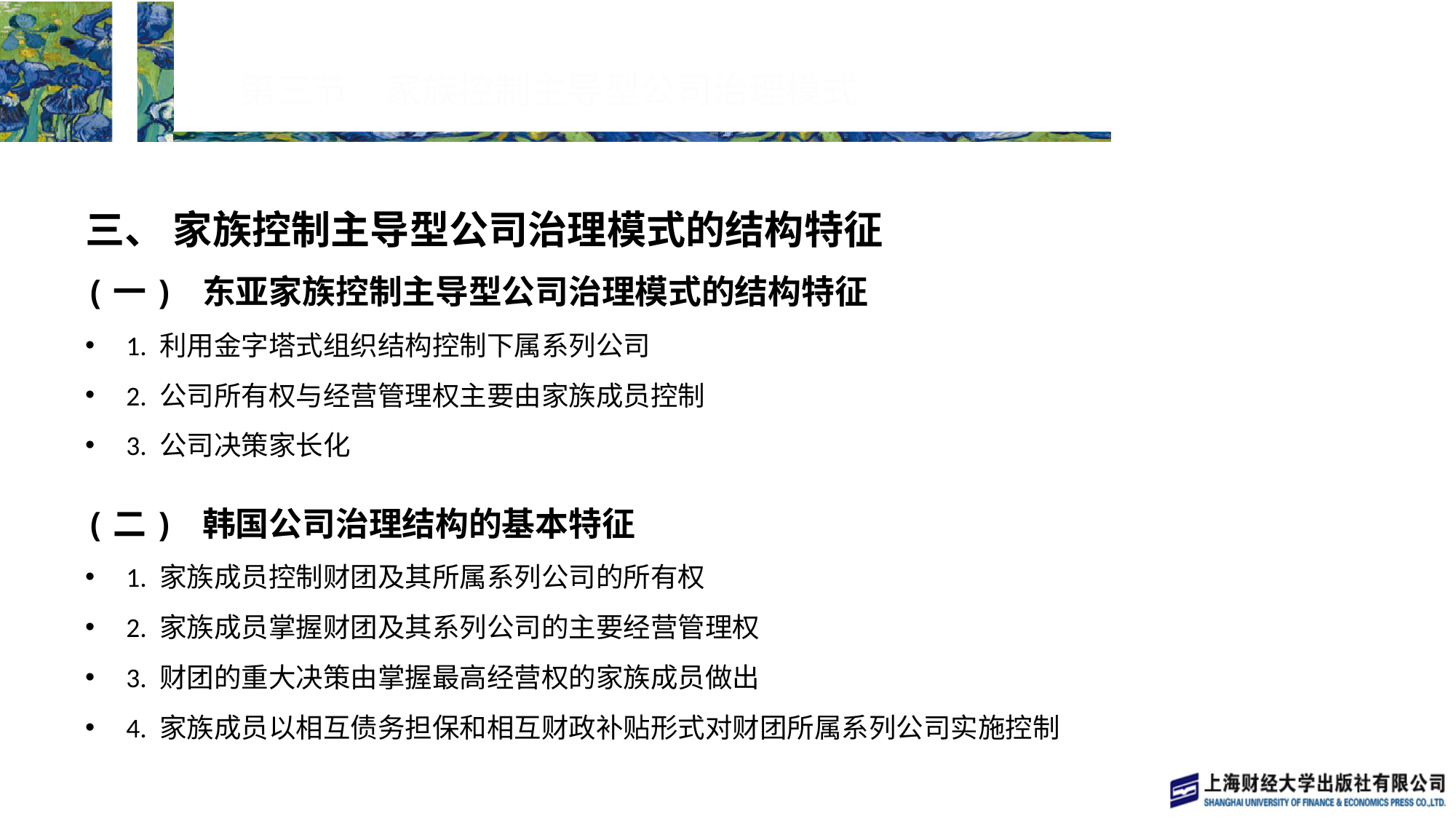

# 第三节　家族控制主导型公司治理模式
三、 家族控制主导型公司治理模式的结构特征
(一) 东亚家族控制主导型公司治理模式的结构特征
1. 利用金字塔式组织结构控制下属系列公司
2. 公司所有权与经营管理权主要由家族成员控制
3. 公司决策家长化
(二) 韩国公司治理结构的基本特征
1. 家族成员控制财团及其所属系列公司的所有权
2. 家族成员掌握财团及其系列公司的主要经营管理权
3. 财团的重大决策由掌握最高经营权的家族成员做出
4. 家族成员以相互债务担保和相互财政补贴形式对财团所属系列公司实施控制